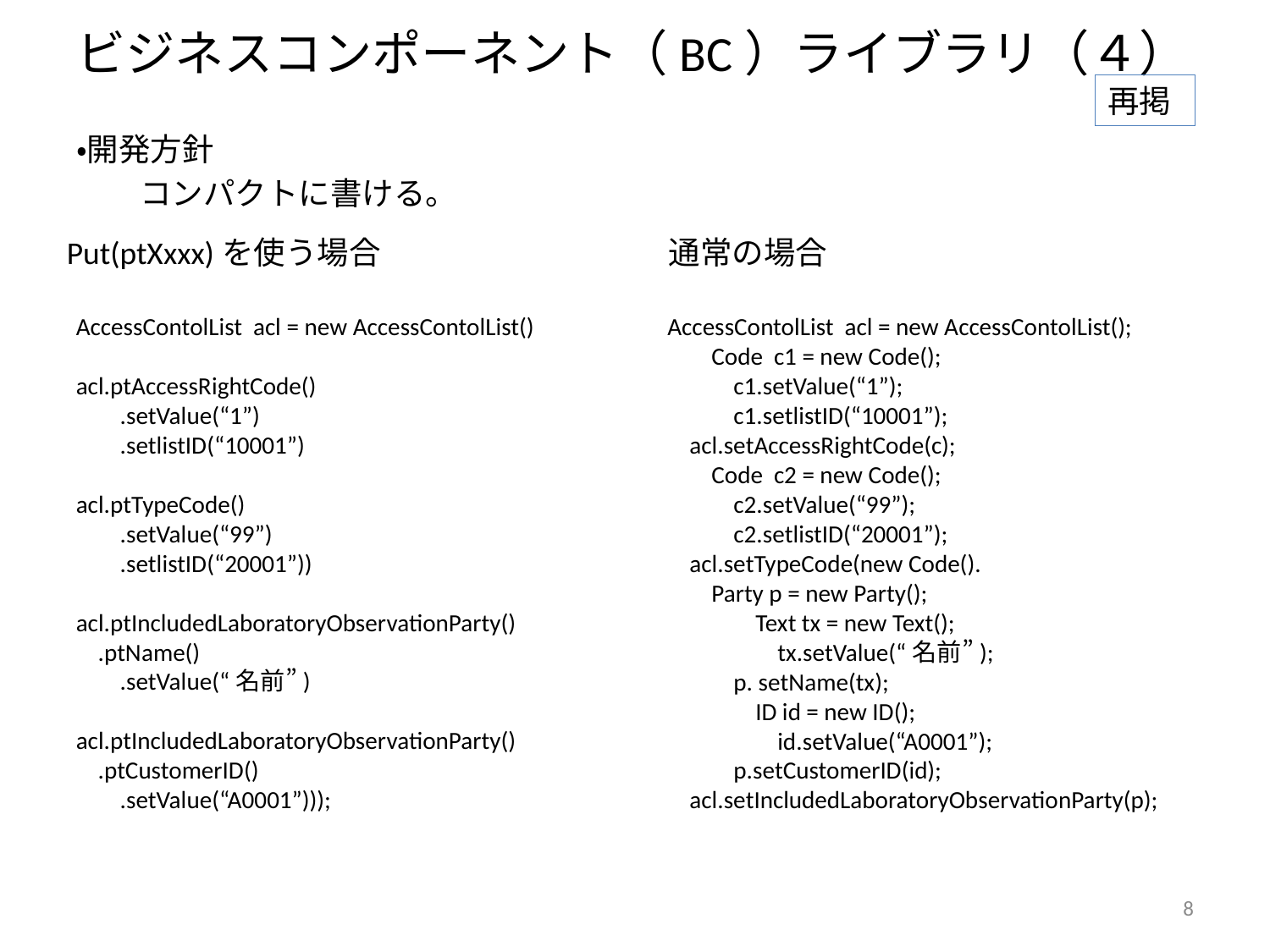

# ビジネスコンポーネント（BC）ライブラリ（４）
再掲
・開発方針
　　コンパクトに書ける。

Put(ptXxxx)を使う場合
通常の場合
AccessContolList  acl = new AccessContolList()

acl.ptAccessRightCode()
        .setValue(“1”)
        .setlistID(“10001”)

acl.ptTypeCode()
        .setValue(“99”)
        .setlistID(“20001”))

acl.ptIncludedLaboratoryObservationParty()
    .ptName()
        .setValue(“名前”)

acl.ptIncludedLaboratoryObservationParty()
    .ptCustomerID()
        .setValue(“A0001”)));

AccessContolList  acl = new AccessContolList();
        Code  c1 = new Code();
            c1.setValue(“1”);
            c1.setlistID(“10001”);
    acl.setAccessRightCode(c);
        Code  c2 = new Code();
            c2.setValue(“99”);
            c2.setlistID(“20001”);
    acl.setTypeCode(new Code().
        Party p = new Party();
                Text tx = new Text();
                    tx.setValue(“名前”);
            p. setName(tx);
                ID id = new ID();
                    id.setValue(“A0001”);
            p.setCustomerID(id);
    acl.setIncludedLaboratoryObservationParty(p);
8